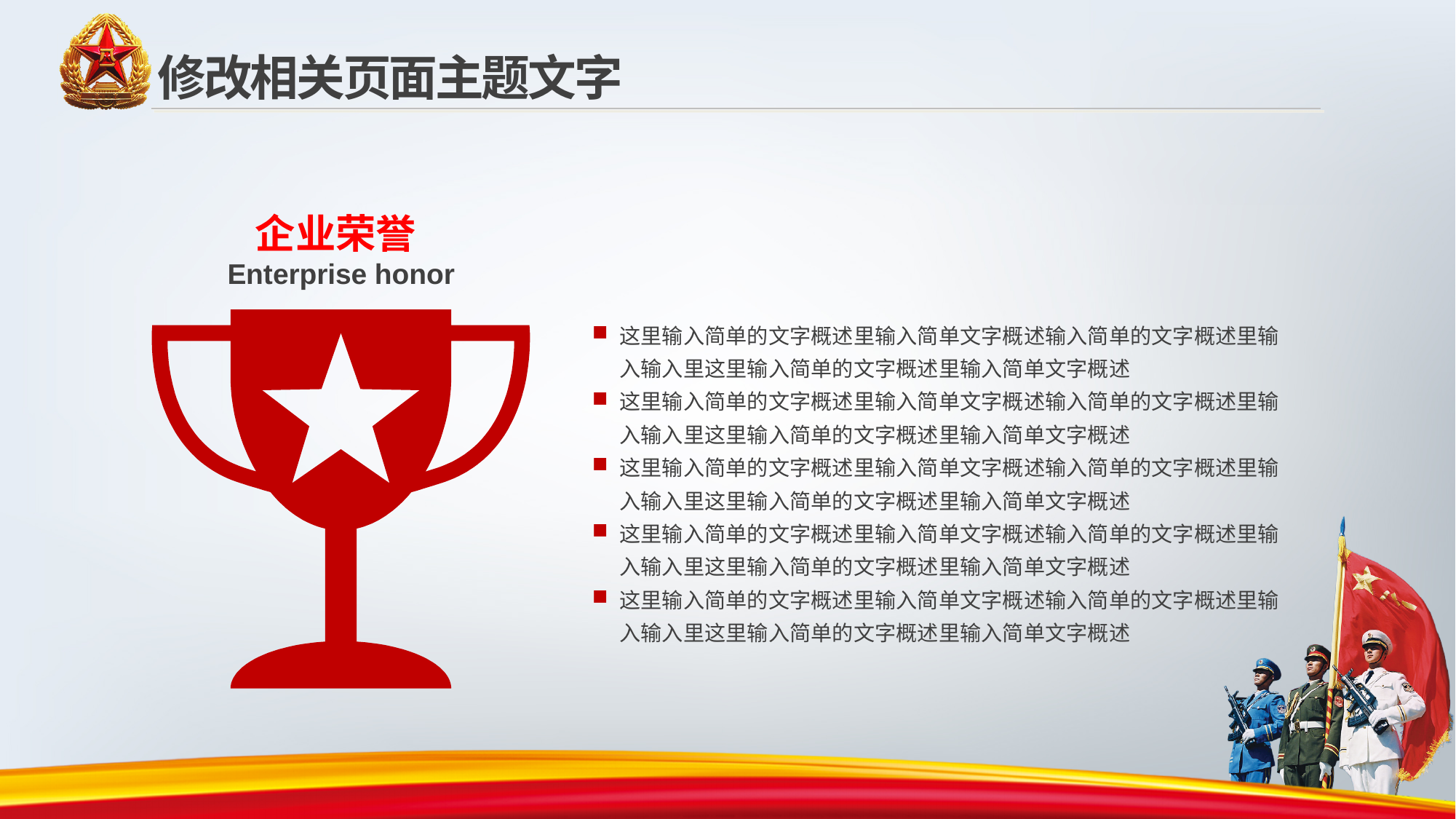

修改相关页面主题文字
企业荣誉
Enterprise honor

这里输入简单的文字概述里输入简单文字概述输入简单的文字概述里输入输入里这里输入简单的文字概述里输入简单文字概述
这里输入简单的文字概述里输入简单文字概述输入简单的文字概述里输入输入里这里输入简单的文字概述里输入简单文字概述
这里输入简单的文字概述里输入简单文字概述输入简单的文字概述里输入输入里这里输入简单的文字概述里输入简单文字概述
这里输入简单的文字概述里输入简单文字概述输入简单的文字概述里输入输入里这里输入简单的文字概述里输入简单文字概述
这里输入简单的文字概述里输入简单文字概述输入简单的文字概述里输入输入里这里输入简单的文字概述里输入简单文字概述